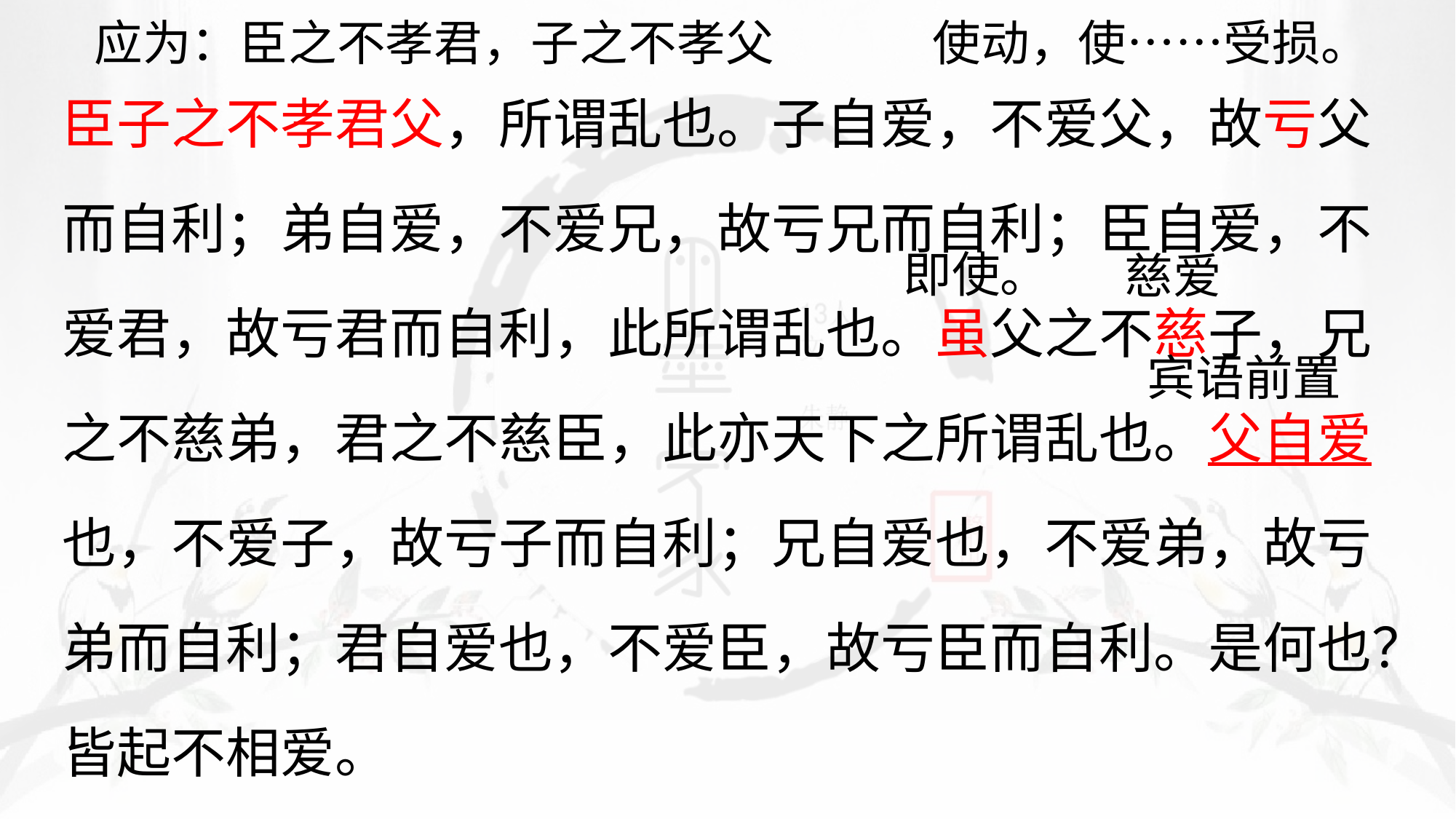

应为：臣之不孝君，子之不孝父
使动，使……受损。
臣子之不孝君父，所谓乱也。子自爱，不爱父，故亏父而自利；弟自爱，不爱兄，故亏兄而自利；臣自爱，不爱君，故亏君而自利，此所谓乱也。虽父之不慈子，兄之不慈弟，君之不慈臣，此亦天下之所谓乱也。父自爱也，不爱子，故亏子而自利；兄自爱也，不爱弟，故亏弟而自利；君自爱也，不爱臣，故亏臣而自利。是何也？皆起不相爱。

即使。
慈爱
宾语前置